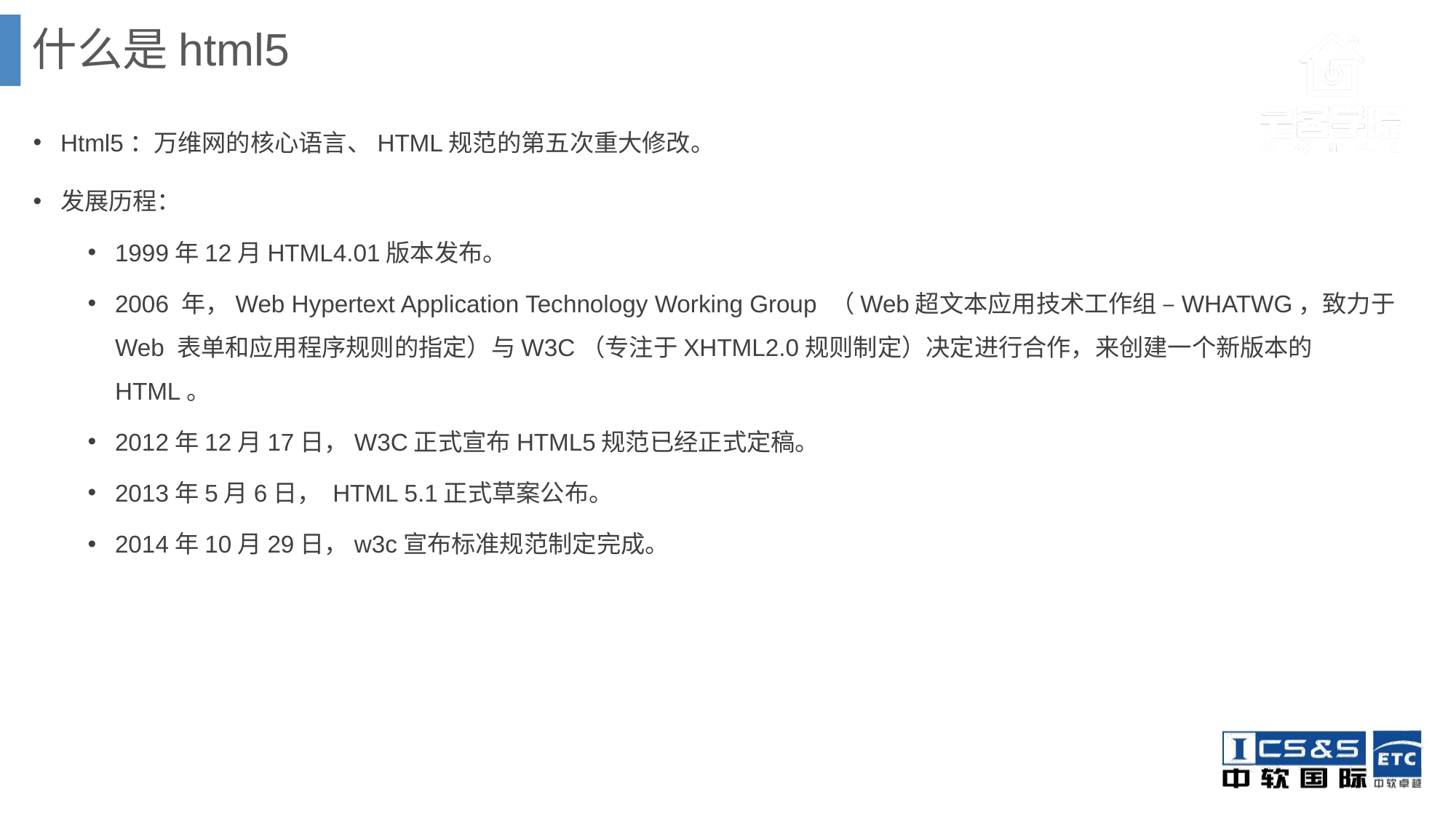

# 什么是html5
Html5：万维网的核心语言、HTML规范的第五次重大修改。
发展历程：
1999年12月HTML4.01版本发布。
2006 年，Web Hypertext Application Technology Working Group （Web超文本应用技术工作组 –WHATWG，致力于Web 表单和应用程序规则的指定）与W3C（专注于XHTML2.0规则制定）决定进行合作，来创建一个新版本的 HTML。
2012年12月17日，W3C正式宣布HTML5规范已经正式定稿。
2013年5月6日， HTML 5.1正式草案公布。
2014年10月29日，w3c宣布标准规范制定完成。